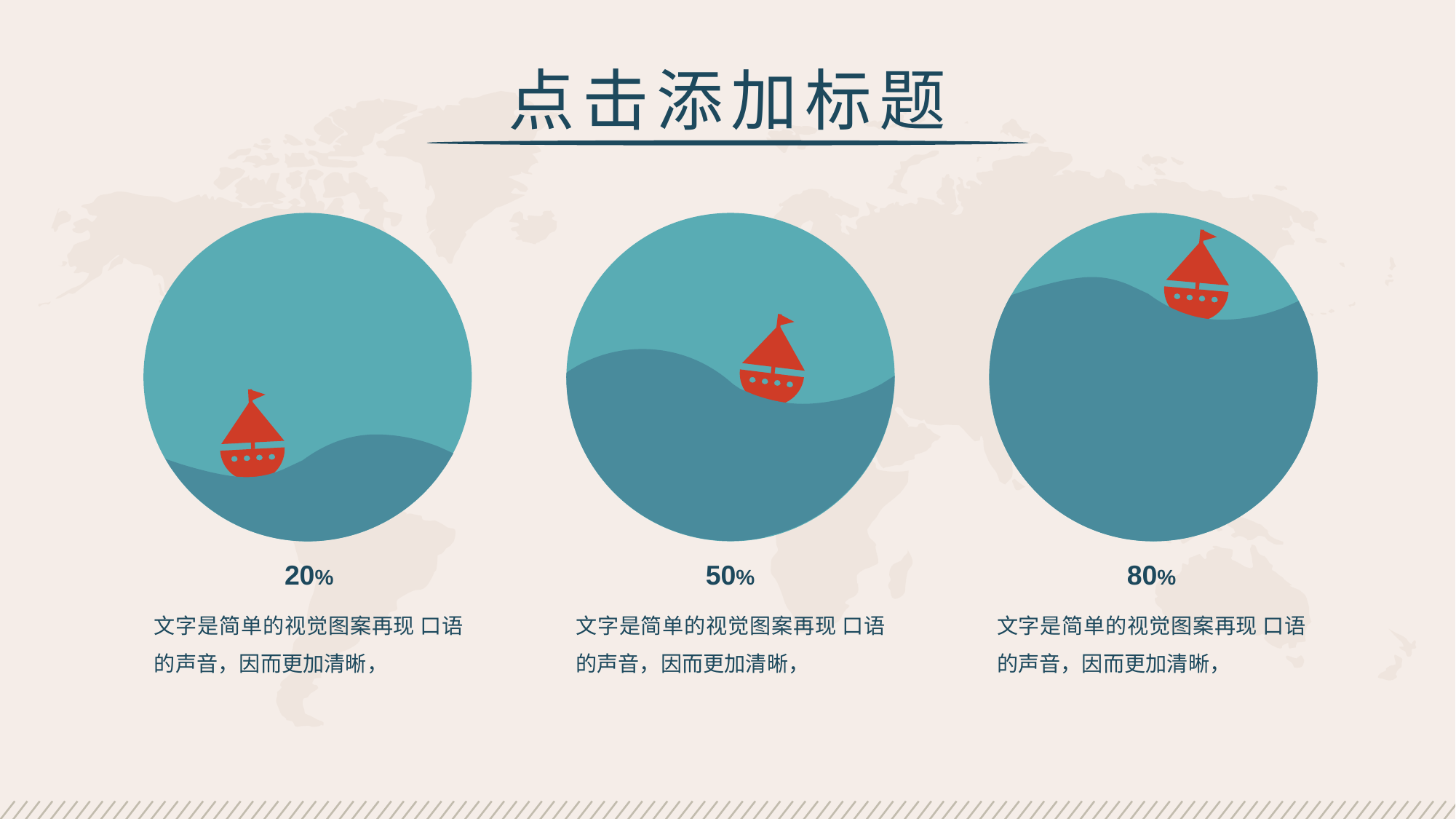

点击添加标题

20%
文字是简单的视觉图案再现 口语的声音，因而更加清晰，
50%
文字是简单的视觉图案再现 口语的声音，因而更加清晰，
80%
文字是简单的视觉图案再现 口语的声音，因而更加清晰，